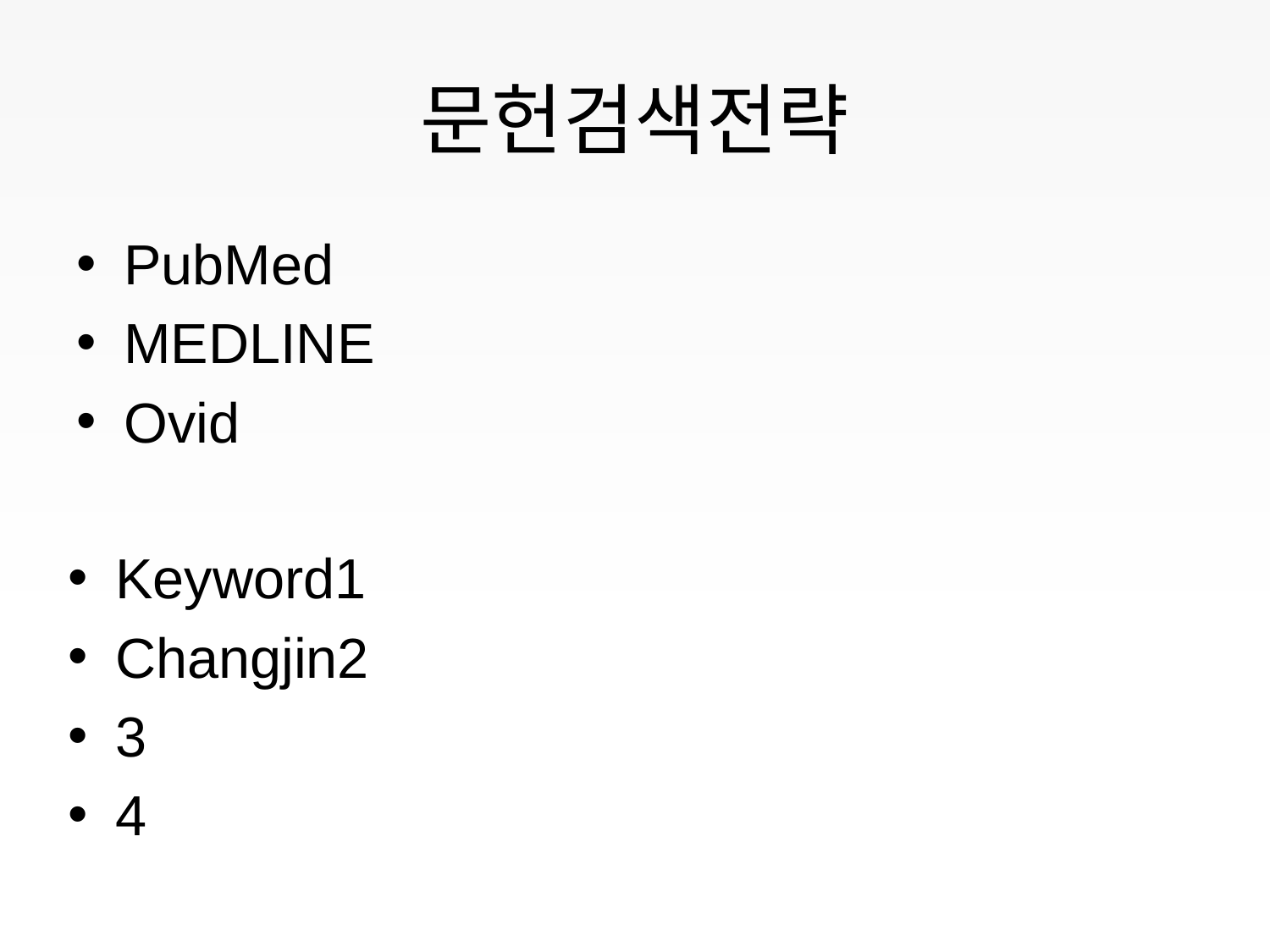

# 문헌검색전략

PubMed
MEDLINE
Ovid
Keyword1
Changjin2
3
4